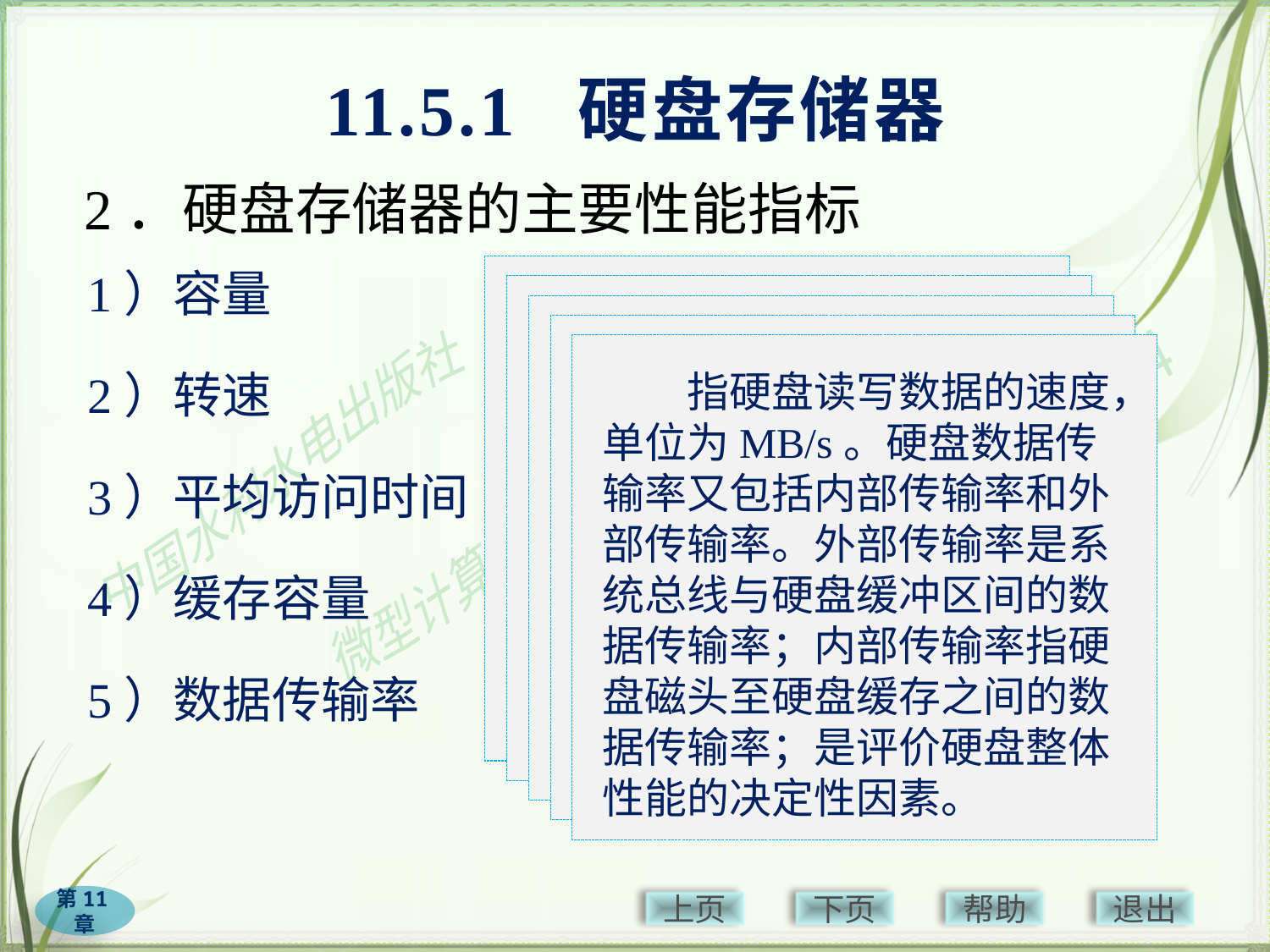

# 11.5.1  硬盘存储器
2．硬盘存储器的主要性能指标
1）容量
2）转速
3）平均访问时间
4）缓存容量
5）数据传输率
　　存储容量一般以GB或TB为单位，目前硬盘容量多见500GB、1~4TB，甚至更大容量。硬盘的存储容量为所有盘片容量之和，硬盘容量=扇区容量×扇区数×柱面数×磁头数。
　　是指硬盘内电机主轴的旋转速度，以rpm（转/分钟）为单位。硬盘内部数据传输率就越高。
　　目前一般硬盘的转速都在5400rpm以上，7200rpm比较多见，有些硬盘转速可达10000～15000rpm。
　　指磁头从起始位置到达目标磁道位置，并从目标磁道找到要读写的数据扇区所需的时间。
　　平均访问时间体现了硬盘的读写速度，包括硬盘的寻道时间和等待时间。
　　硬盘中的缓存具有预读写的功能，且可以临时存储最近访问的数据。缓存可以大幅度提高硬盘整体性能。
　　目前硬盘的缓存容量有8MB、16MB、32MB、64MB等多种，更大容量缓存是硬盘发展的趋势。

　　指硬盘读写数据的速度，单位为MB/s。硬盘数据传输率又包括内部传输率和外部传输率。外部传输率是系统总线与硬盘缓冲区间的数据传输率；内部传输率指硬盘磁头至硬盘缓存之间的数据传输率；是评价硬盘整体性能的决定性因素。